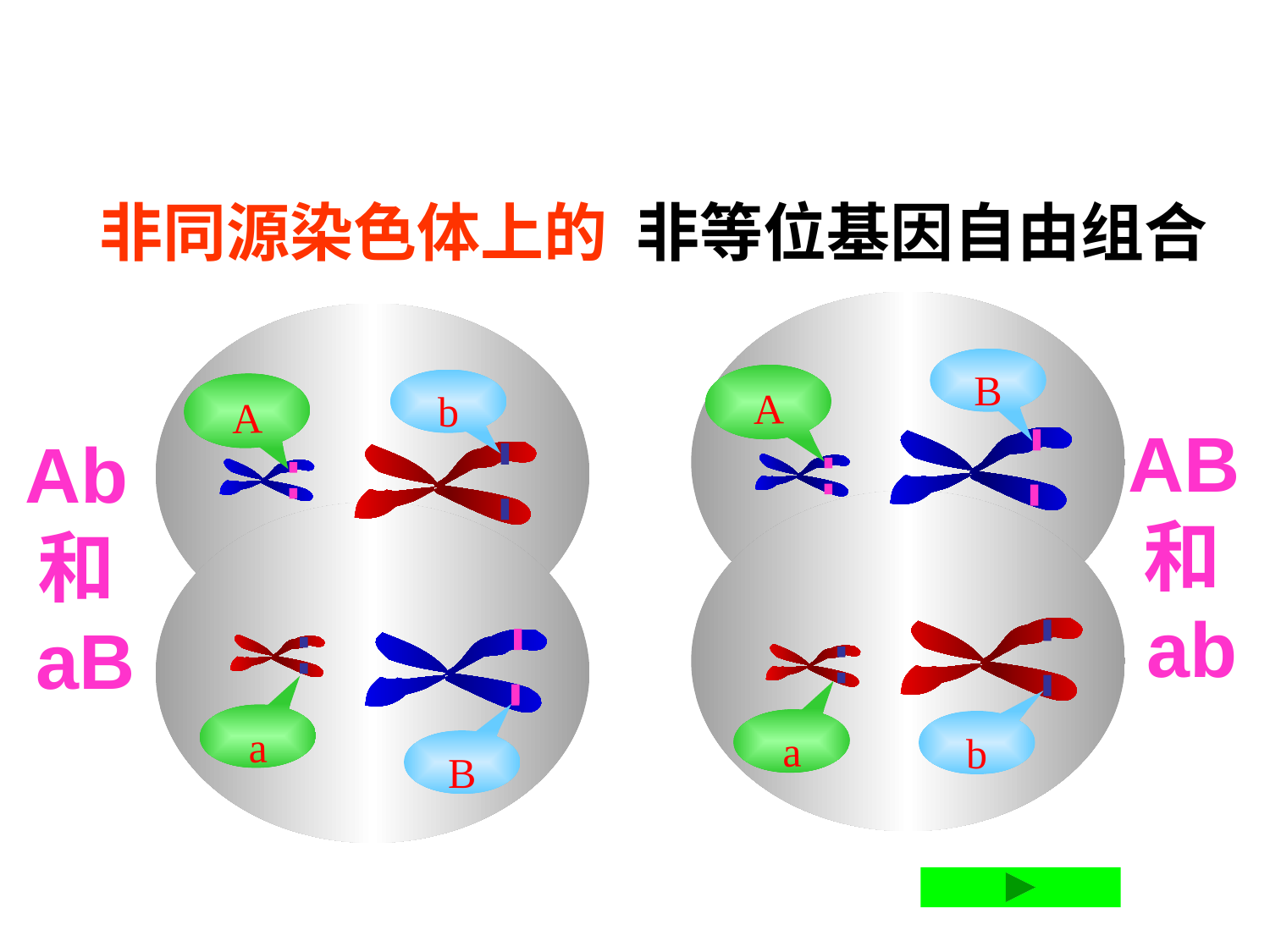

非同源染色体上的  非等位基因自由组合

B
A
b
A
AB和ab
Ab和aB
a
a
b
B